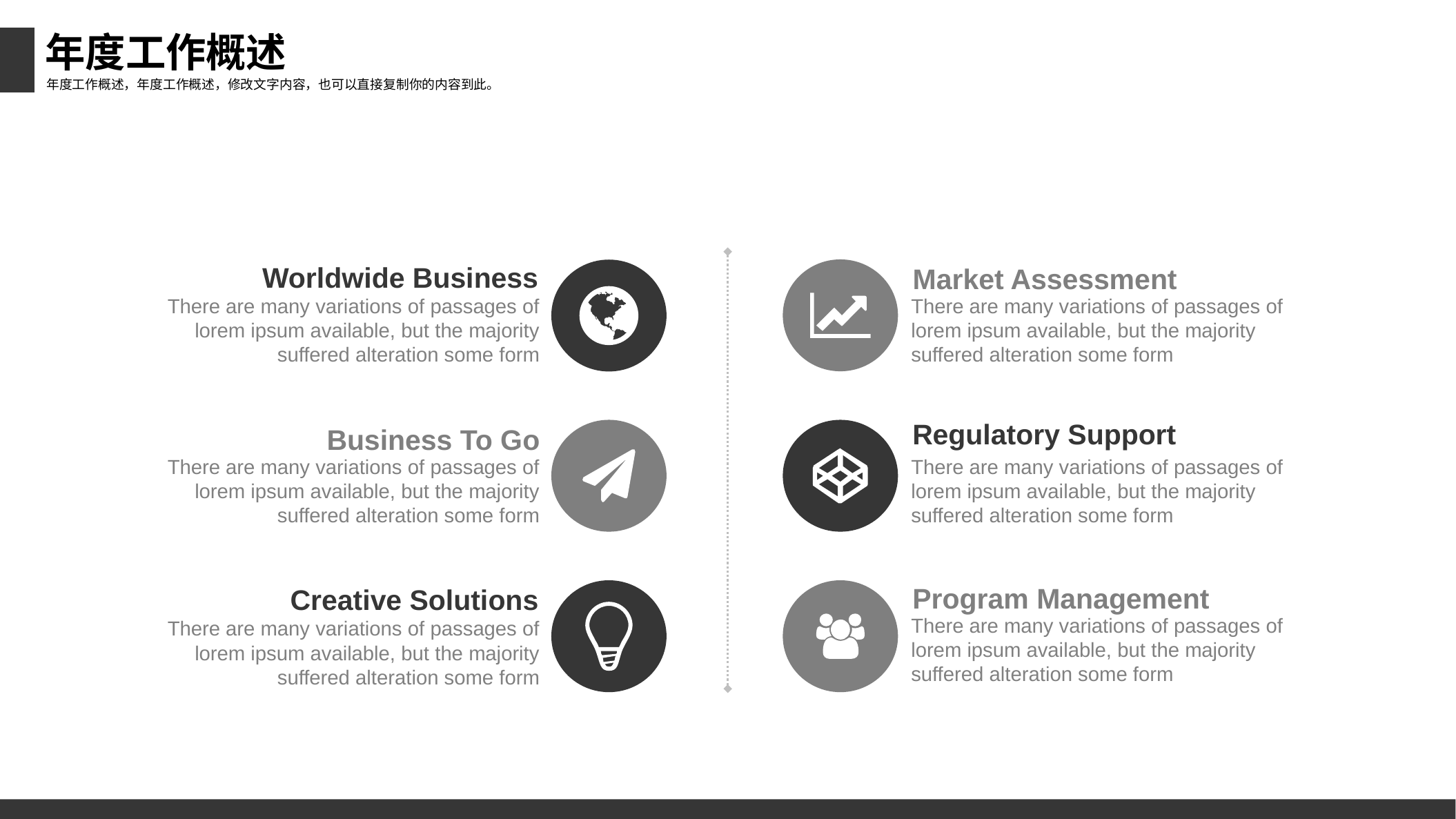

年度工作概述

年度工作概述，年度工作概述，修改文字内容，也可以直接复制你的内容到此。

Worldwide Business
There are many variations of passages of lorem ipsum available, but the majority suffered alteration some form

Market Assessment
There are many variations of passages of lorem ipsum available, but the majority suffered alteration some form

Regulatory Support
There are many variations of passages of lorem ipsum available, but the majority suffered alteration some form

Business To Go
There are many variations of passages of lorem ipsum available, but the majority suffered alteration some form

Program Management
There are many variations of passages of lorem ipsum available, but the majority suffered alteration some form
Creative Solutions
There are many variations of passages of lorem ipsum available, but the majority suffered alteration some form